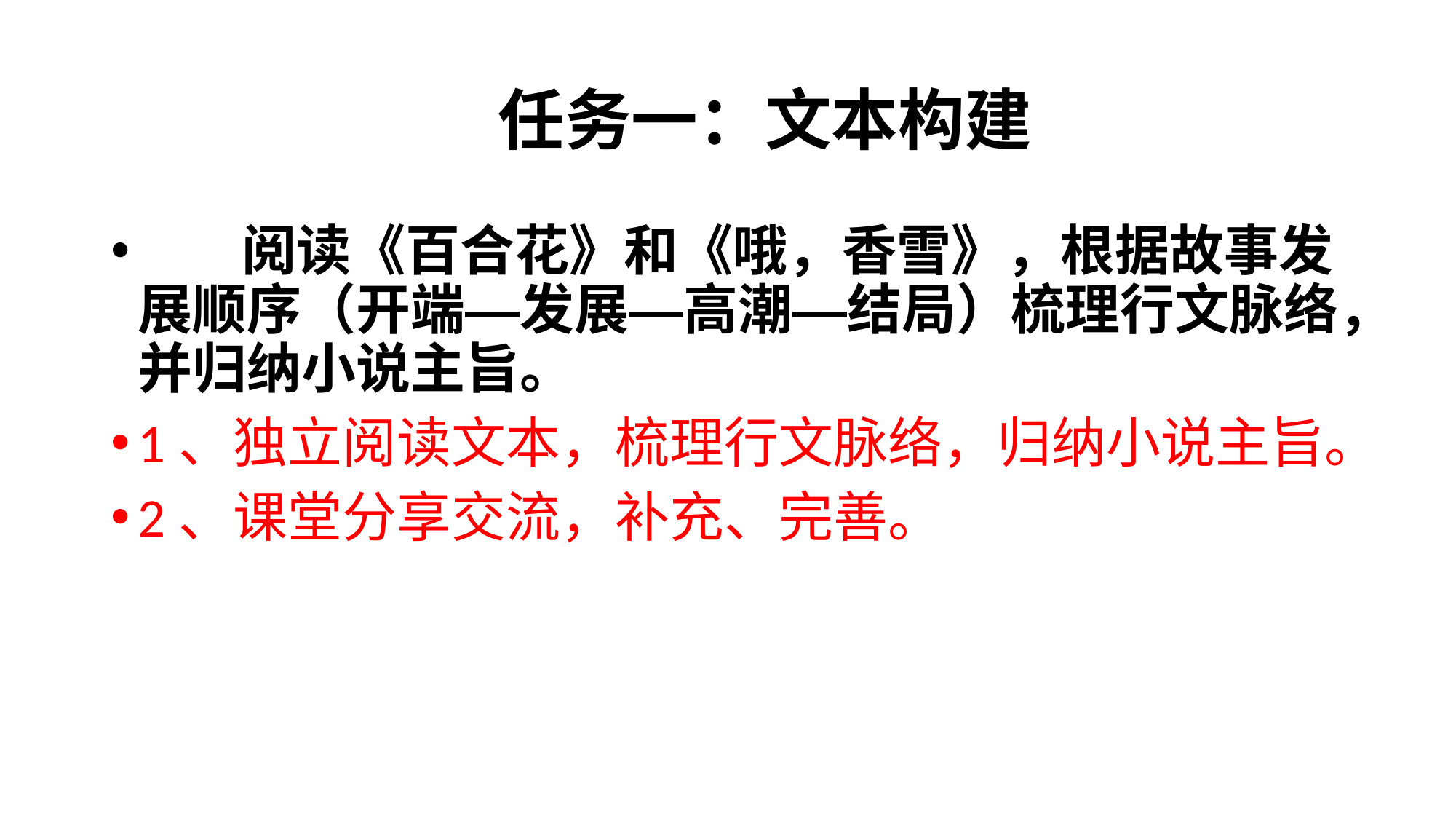

# 任务一：文本构建
      阅读《百合花》和《哦，香雪》，根据故事发展顺序（开端—发展—高潮—结局）梳理行文脉络，并归纳小说主旨。
1、独立阅读文本，梳理行文脉络，归纳小说主旨。
2、课堂分享交流，补充、完善。